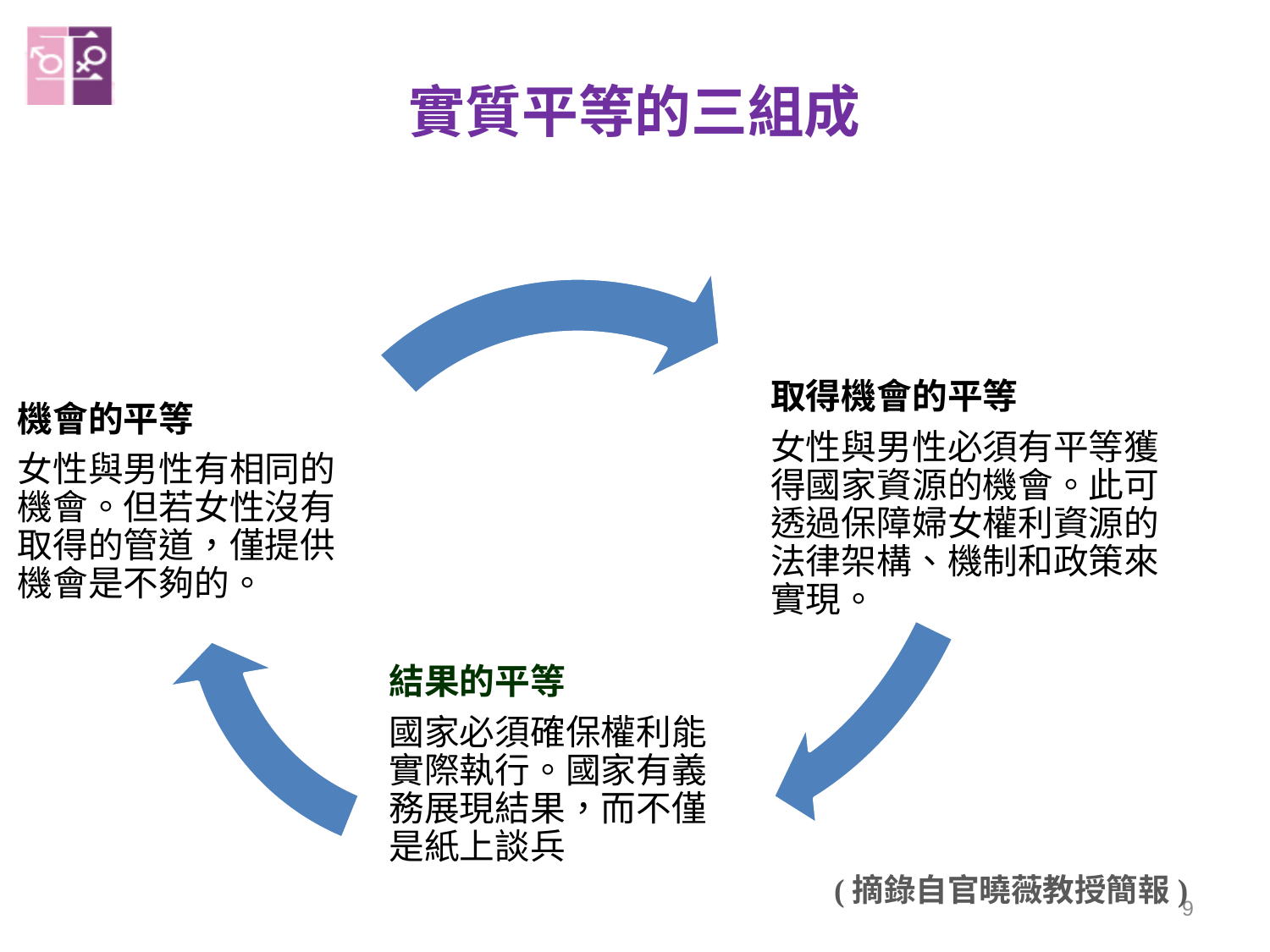

# 實質平等的三組成

取得機會的平等
女性與男性必須有平等獲得國家資源的機會。此可透過保障婦女權利資源的法律架構、機制和政策來實現。

機會的平等
女性與男性有相同的機會。但若女性沒有取得的管道，僅提供機會是不夠的。

結果的平等
國家必須確保權利能實際執行。國家有義務展現結果，而不僅是紙上談兵
 (摘錄自官曉薇教授簡報)
9